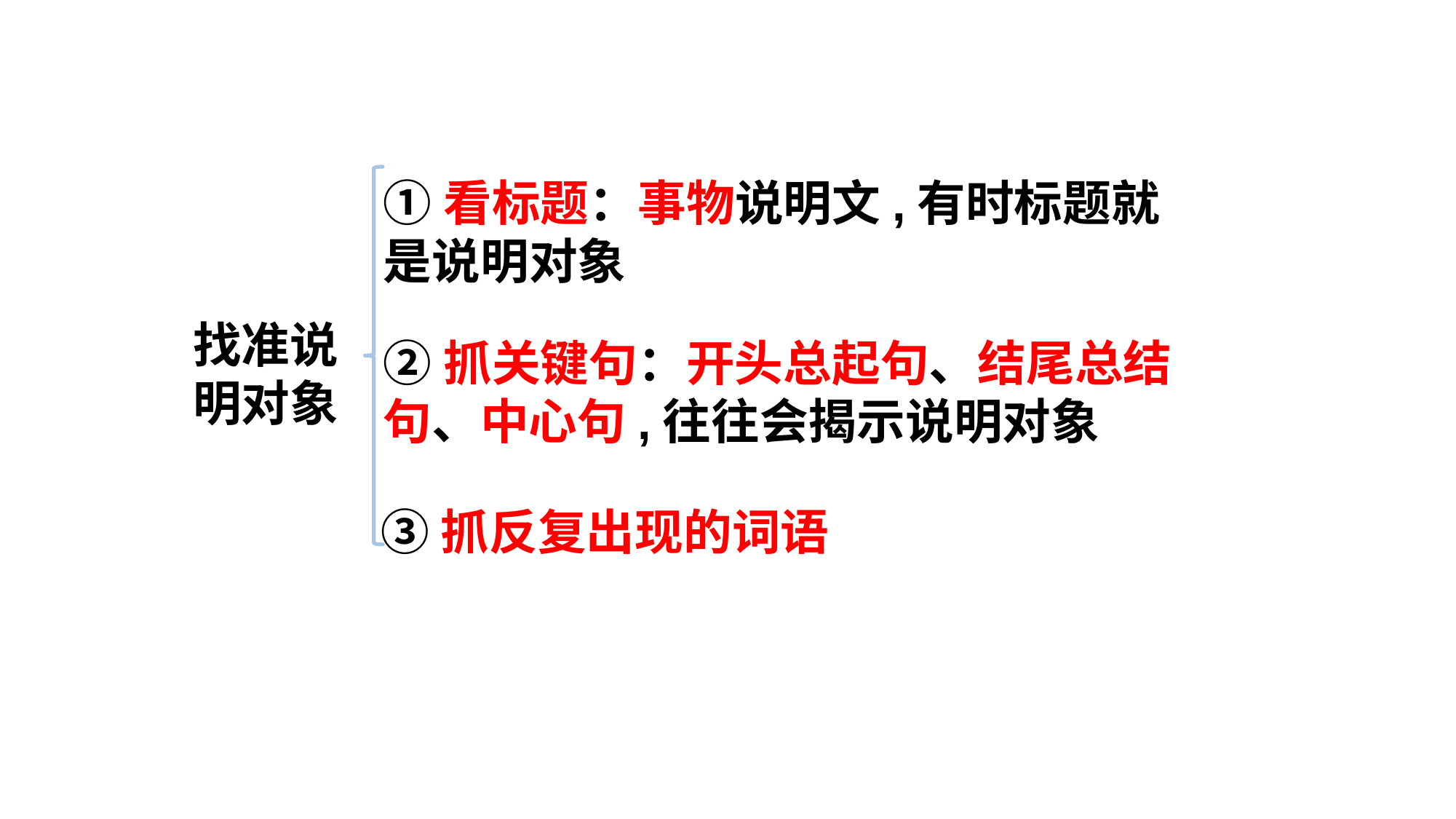

①看标题：事物说明文,有时标题就是说明对象
找准说明对象
②抓关键句：开头总起句、结尾总结句、中心句,往往会揭示说明对象
③抓反复出现的词语